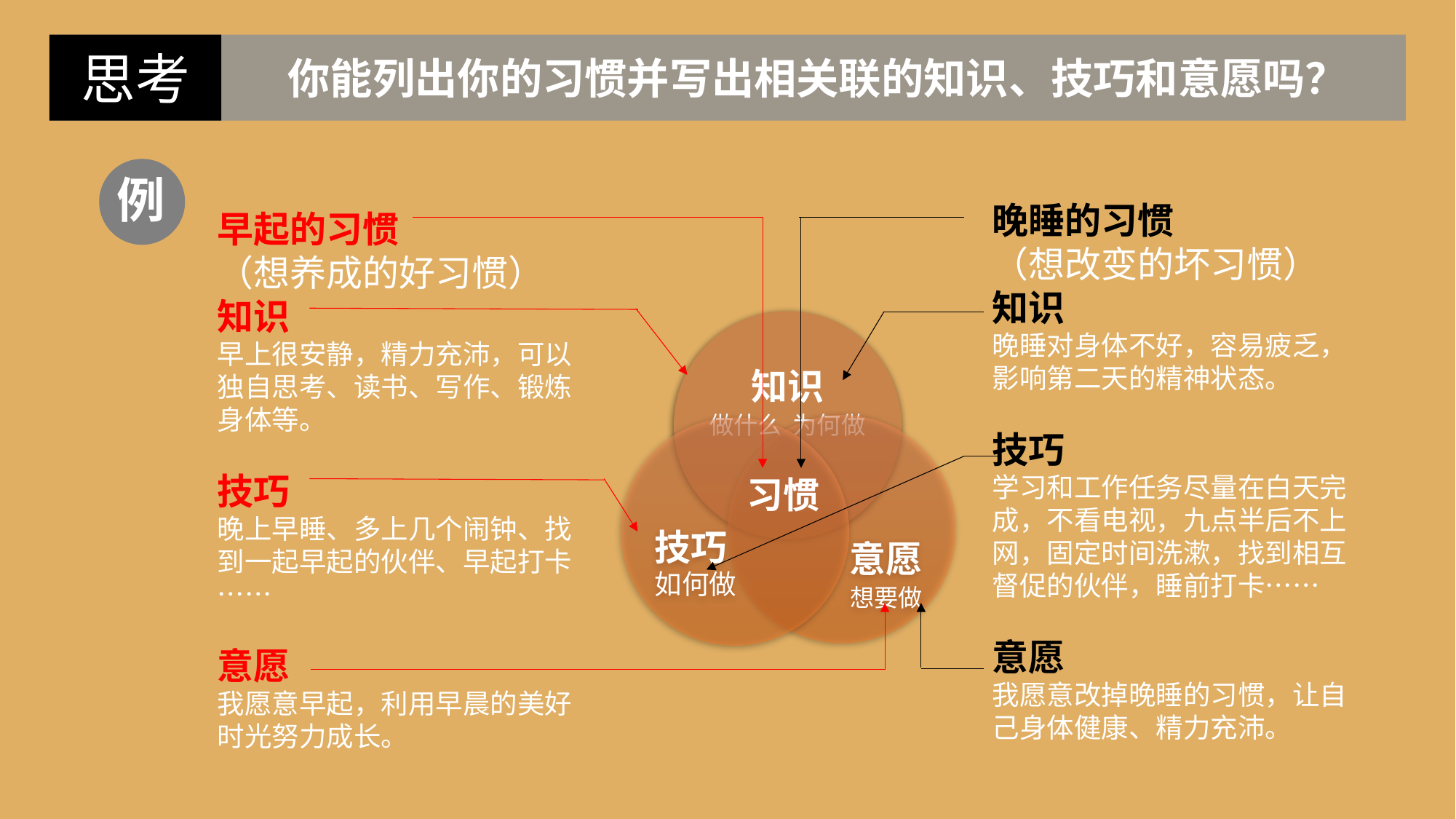

思考
                  你能列出你的习惯并写出相关联的知识、技巧和意愿吗？

例
晚睡的习惯
（想改变的坏习惯）
知识
晚睡对身体不好，容易疲乏，影响第二天的精神状态。

技巧
学习和工作任务尽量在白天完成，不看电视，九点半后不上网，固定时间洗漱，找到相互督促的伙伴，睡前打卡……

意愿
我愿意改掉晚睡的习惯，让自己身体健康、精力充沛。
早起的习惯
（想养成的好习惯）
知识
早上很安静，精力充沛，可以独自思考、读书、写作、锻炼身体等。

技巧
晚上早睡、多上几个闹钟、找到一起早起的伙伴、早起打卡……

意愿
我愿意早起，利用早晨的美好时光努力成长。
知识
做什么  为何做

意愿
 想要做

技巧
如何做
习惯